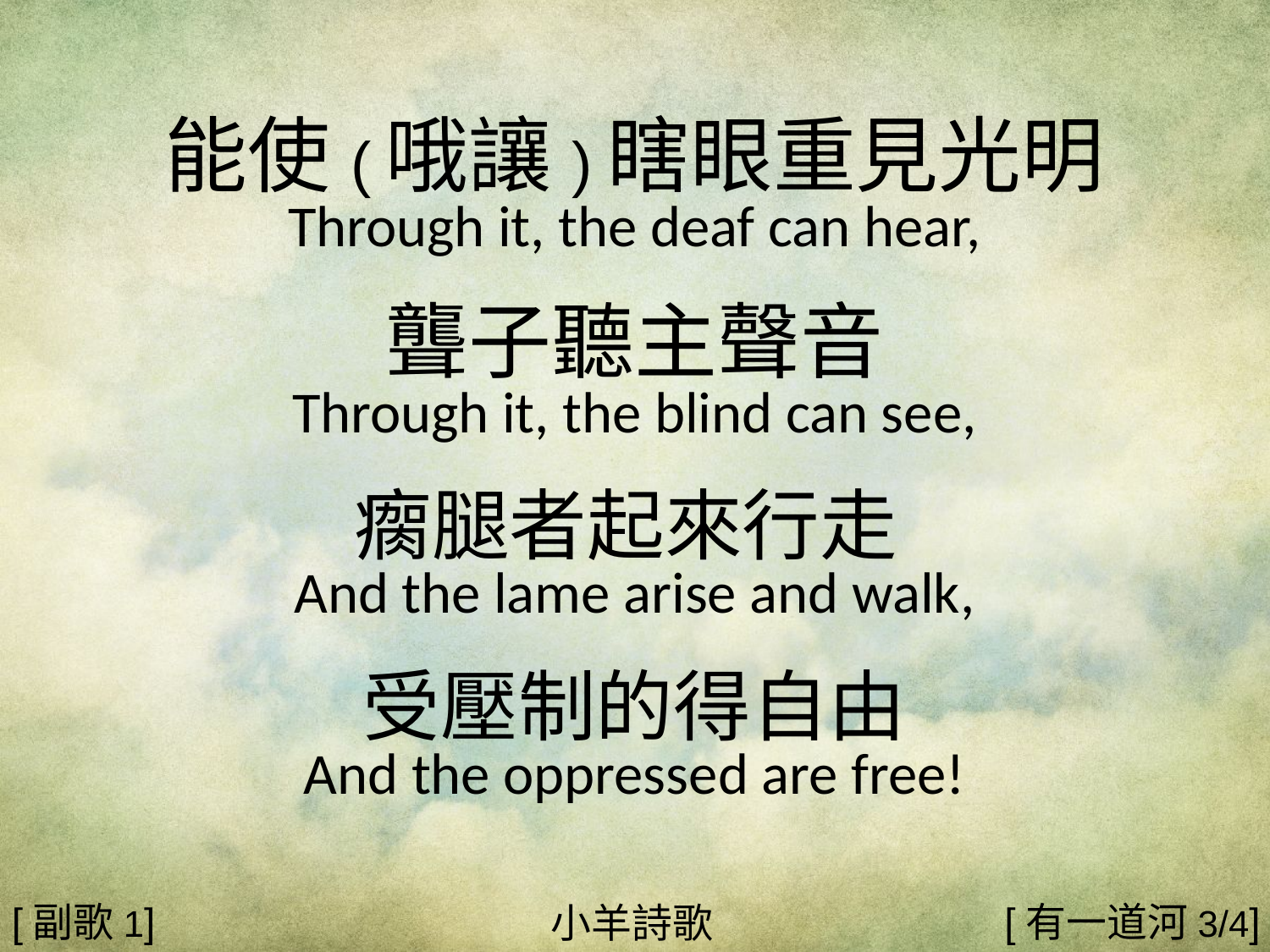

能使(哦讓)瞎眼重見光明
Through it, the deaf can hear,

聾子聽主聲音
Through it, the blind can see,

瘸腿者起來行走
And the lame arise and walk,

受壓制的得自由
And the oppressed are free!
#

[副歌1]
[有一道河3/4]
小羊詩歌